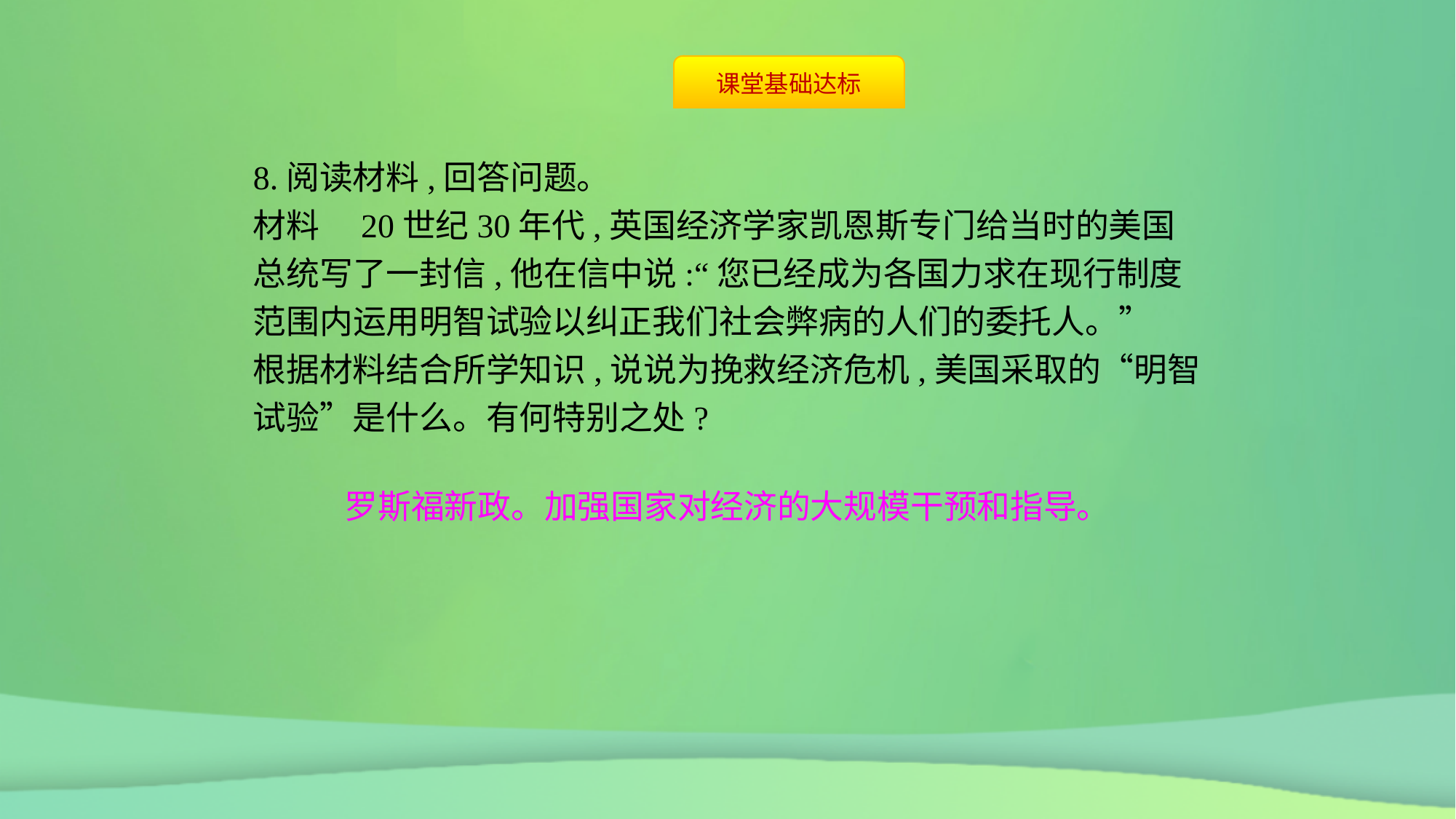

8.阅读材料,回答问题。
材料　20世纪30年代,英国经济学家凯恩斯专门给当时的美国总统写了一封信,他在信中说:“您已经成为各国力求在现行制度范围内运用明智试验以纠正我们社会弊病的人们的委托人。”
根据材料结合所学知识,说说为挽救经济危机,美国采取的“明智试验”是什么。有何特别之处?
罗斯福新政。加强国家对经济的大规模干预和指导。